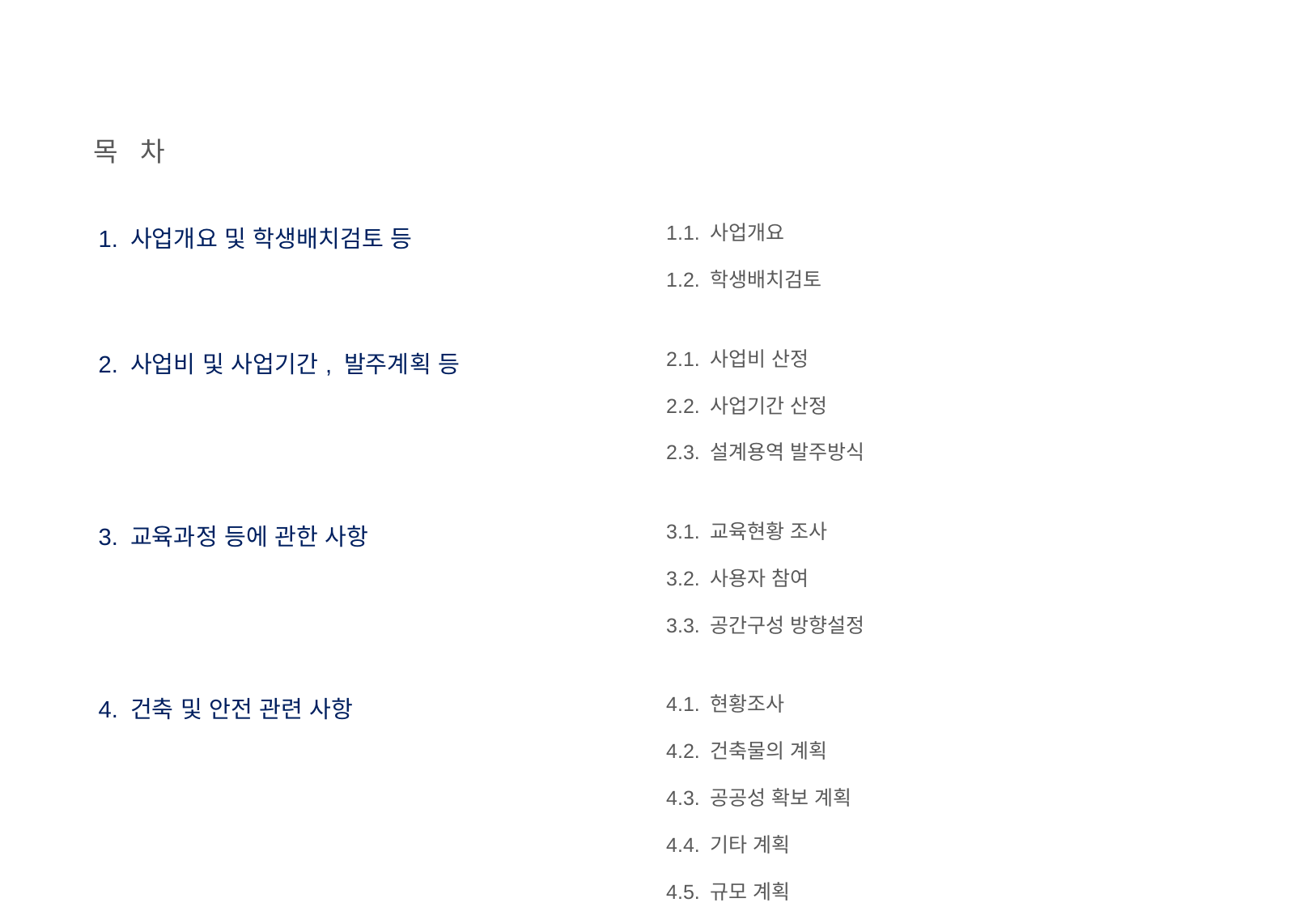

목   차
| 1. 사업개요 및 학생배치검토 등 | 1.1. 사업개요 1.2. 학생배치검토 |
| --- | --- |
| 2. 사업비 및 사업기간, 발주계획 등 | 2.1. 사업비 산정 2.2. 사업기간 산정 2.3. 설계용역 발주방식 |
| 3. 교육과정 등에 관한 사항 | 3.1. 교육현황 조사 3.2. 사용자 참여 3.3. 공간구성 방향설정 |
| 4. 건축 및 안전 관련 사항 | 4.1. 현황조사 4.2. 건축물의 계획 4.3. 공공성 확보 계획 4.4. 기타 계획 4.5. 규모 계획 4.6. 주요설계지침 |